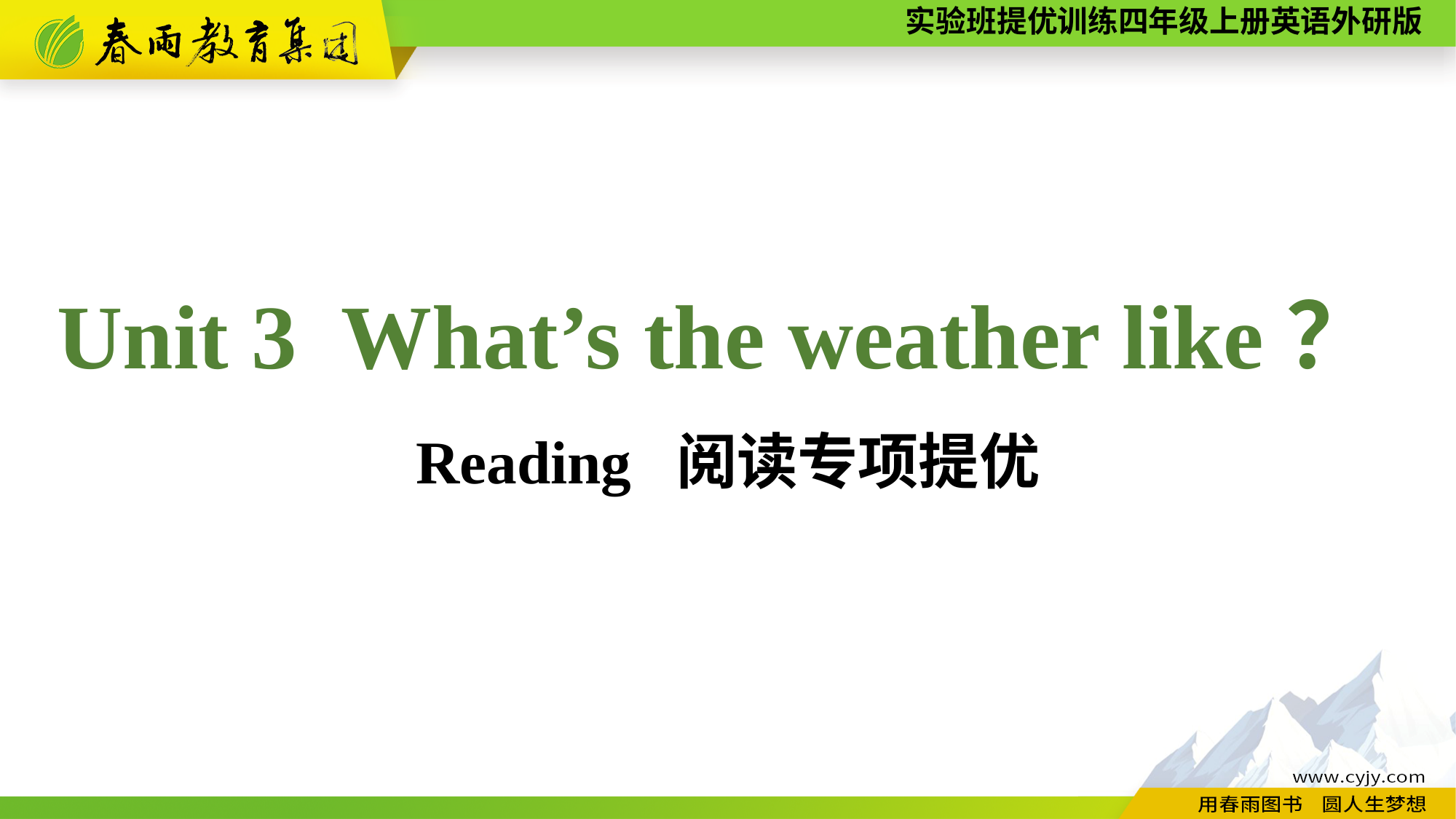

Unit 3  What’s the weather like？Reading  阅读专项提优